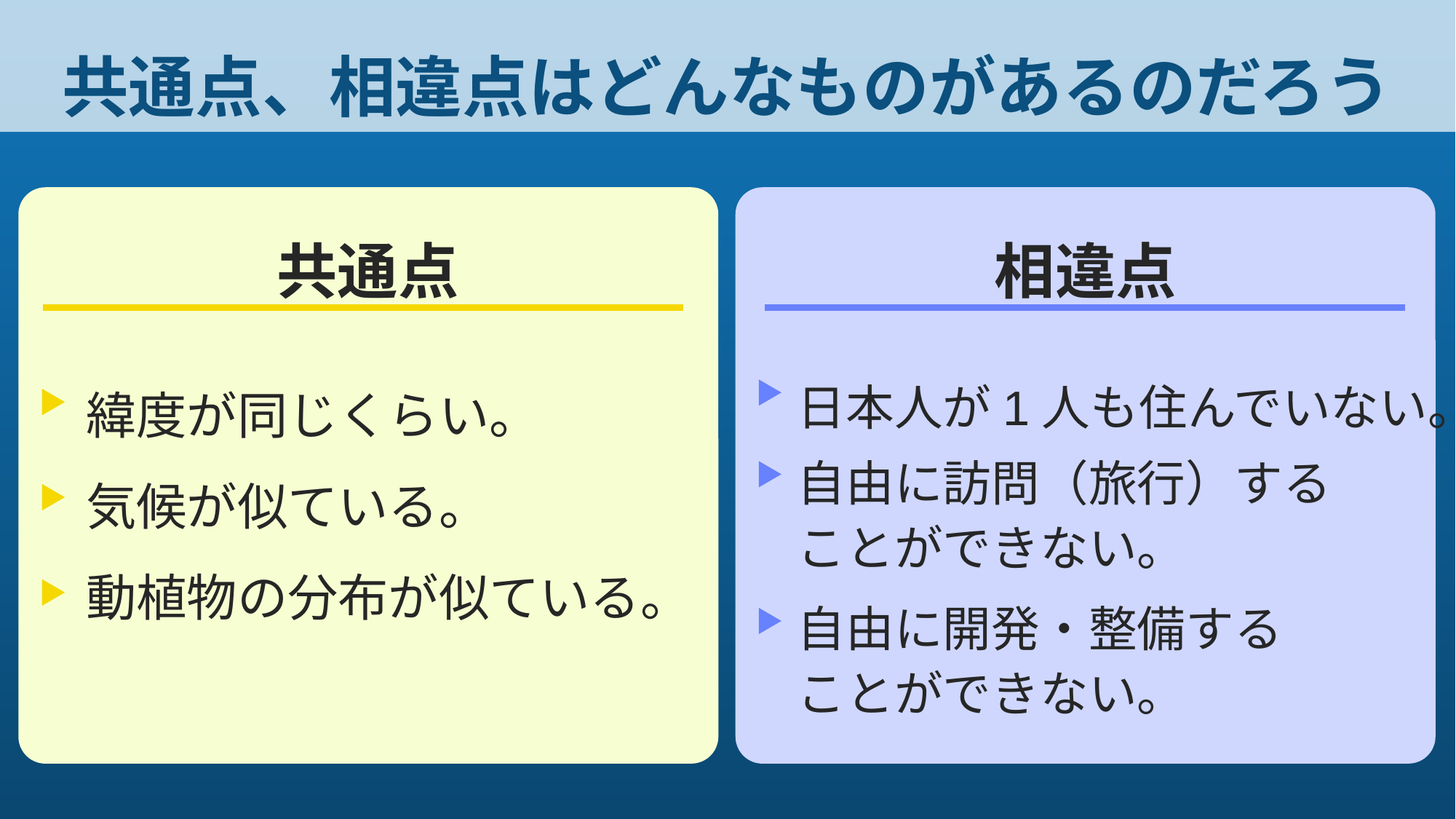

# 共通点、相違点はどんなものがあるのだろう

共通点
相違点
日本人が1人も住んでいない。

自由に訪問（旅行）する
ことができない。

自由に開発・整備する
ことができない。
緯度が同じくらい。
気候が似ている。
動植物の分布が似ている。